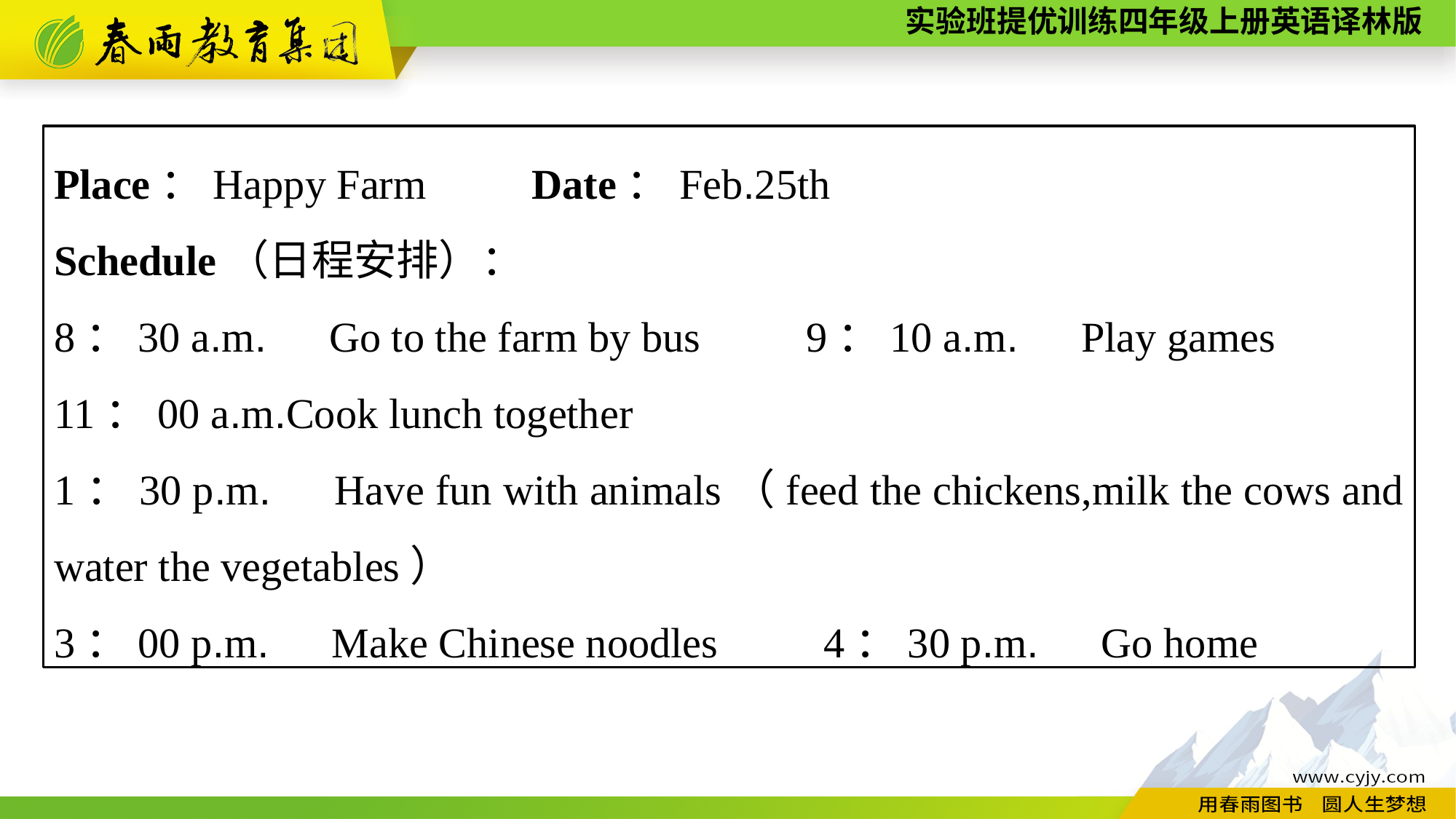

Place：Happy Farm　　Date：Feb.25th
Schedule（日程安排）：
8：30 a.m.　Go to the farm by bus　　9：10 a.m.　Play games
11：00 a.m.Cook lunch together
1：30 p.m.　Have fun with animals（feed the chickens,milk the cows and water the vegetables）
3：00 p.m.　Make Chinese noodles　　4：30 p.m.　Go home